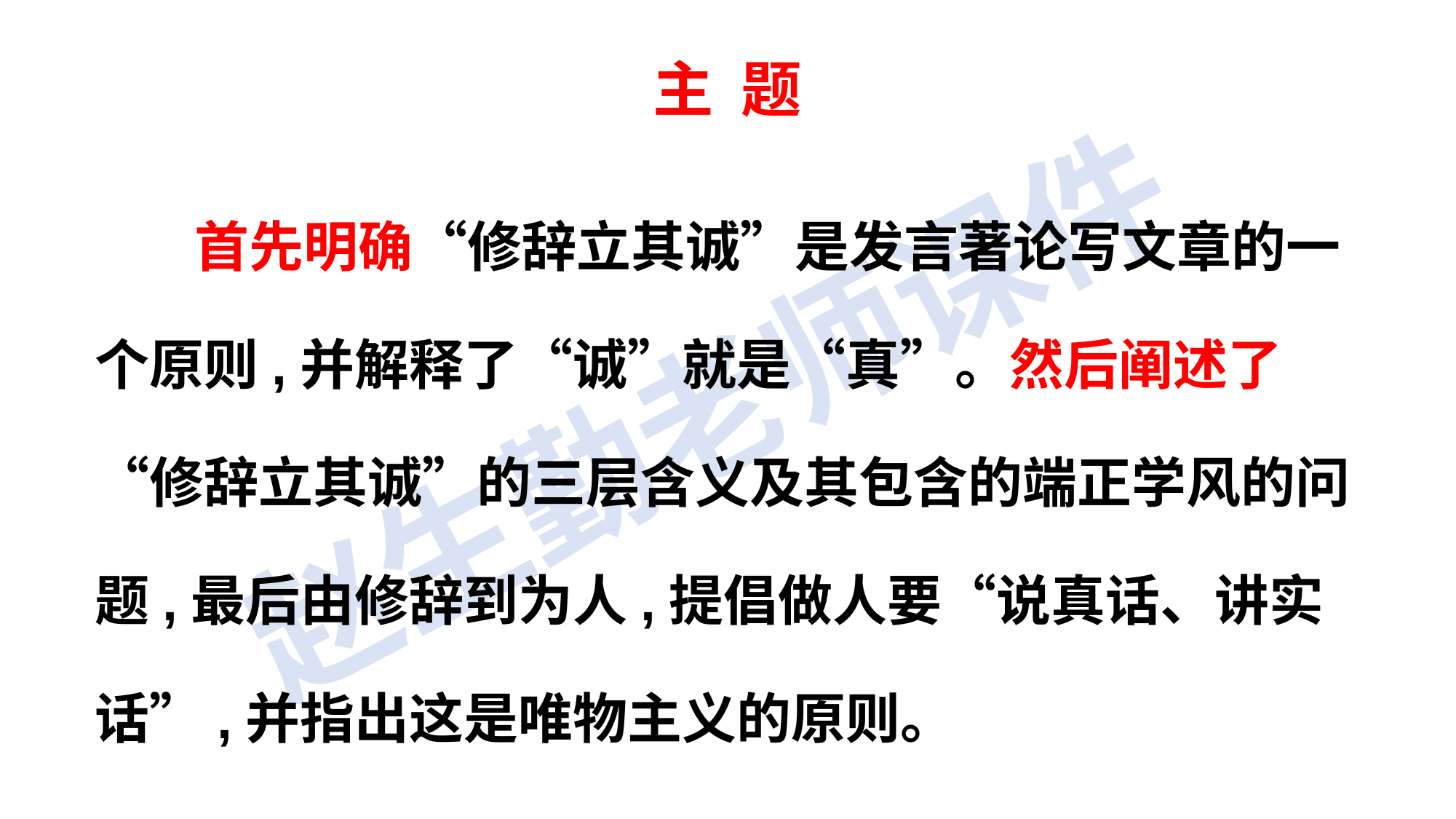

主  题
    首先明确“修辞立其诚”是发言著论写文章的一个原则,并解释了“诚”就是“真”。然后阐述了“修辞立其诚”的三层含义及其包含的端正学风的问题,最后由修辞到为人,提倡做人要“说真话、讲实话”,并指出这是唯物主义的原则。